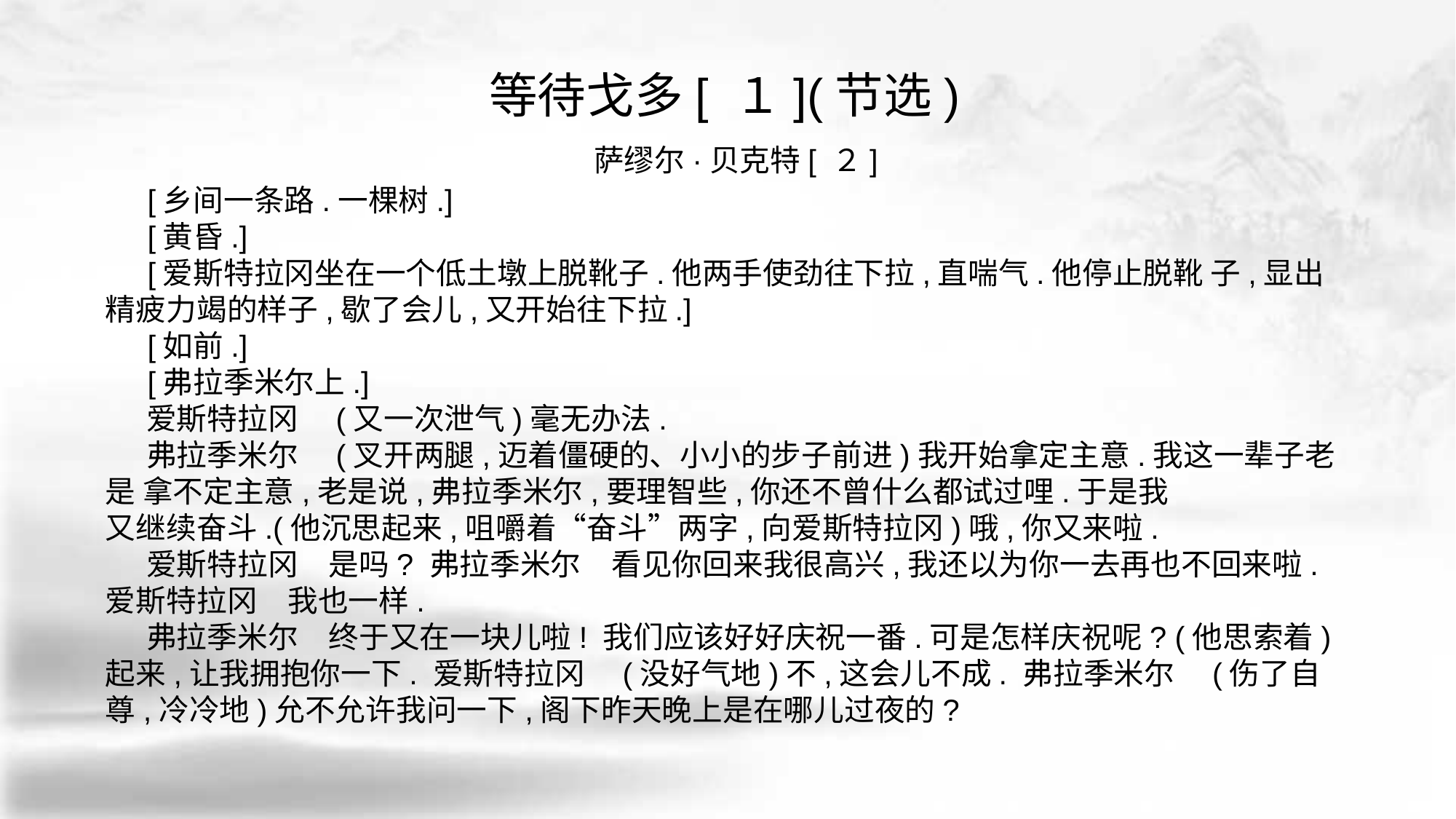

等待戈多[ １](节选)
 萨缪尔·贝克特[ ２]
     [乡间一条路.一棵树.]
     [黄昏.]
     [爱斯特拉冈坐在一个低土墩上脱靴子.他两手使劲往下拉,直喘气.他停止脱靴 子,显出精疲力竭的样子,歇了会儿,又开始往下拉.]
     [如前.]
     [弗拉季米尔上.]
     爱斯特拉冈　(又一次泄气)毫无办法.
     弗拉季米尔　(叉开两腿,迈着僵硬的、小小的步子前进)我开始拿定主意.我这一辈子老是 拿不定主意,老是说,弗拉季米尔,要理智些,你还不曾什么都试过哩.于是我
又继续奋斗.(他沉思起来,咀嚼着“奋斗”两字,向爱斯特拉冈)哦,你又来啦.
     爱斯特拉冈　是吗? 弗拉季米尔　看见你回来我很高兴,我还以为你一去再也不回来啦. 爱斯特拉冈　我也一样.
     弗拉季米尔　终于又在一块儿啦! 我们应该好好庆祝一番.可是怎样庆祝呢? (他思索着) 起来,让我拥抱你一下. 爱斯特拉冈　(没好气地)不,这会儿不成. 弗拉季米尔　(伤了自尊,冷冷地)允不允许我问一下,阁下昨天晚上是在哪儿过夜的?